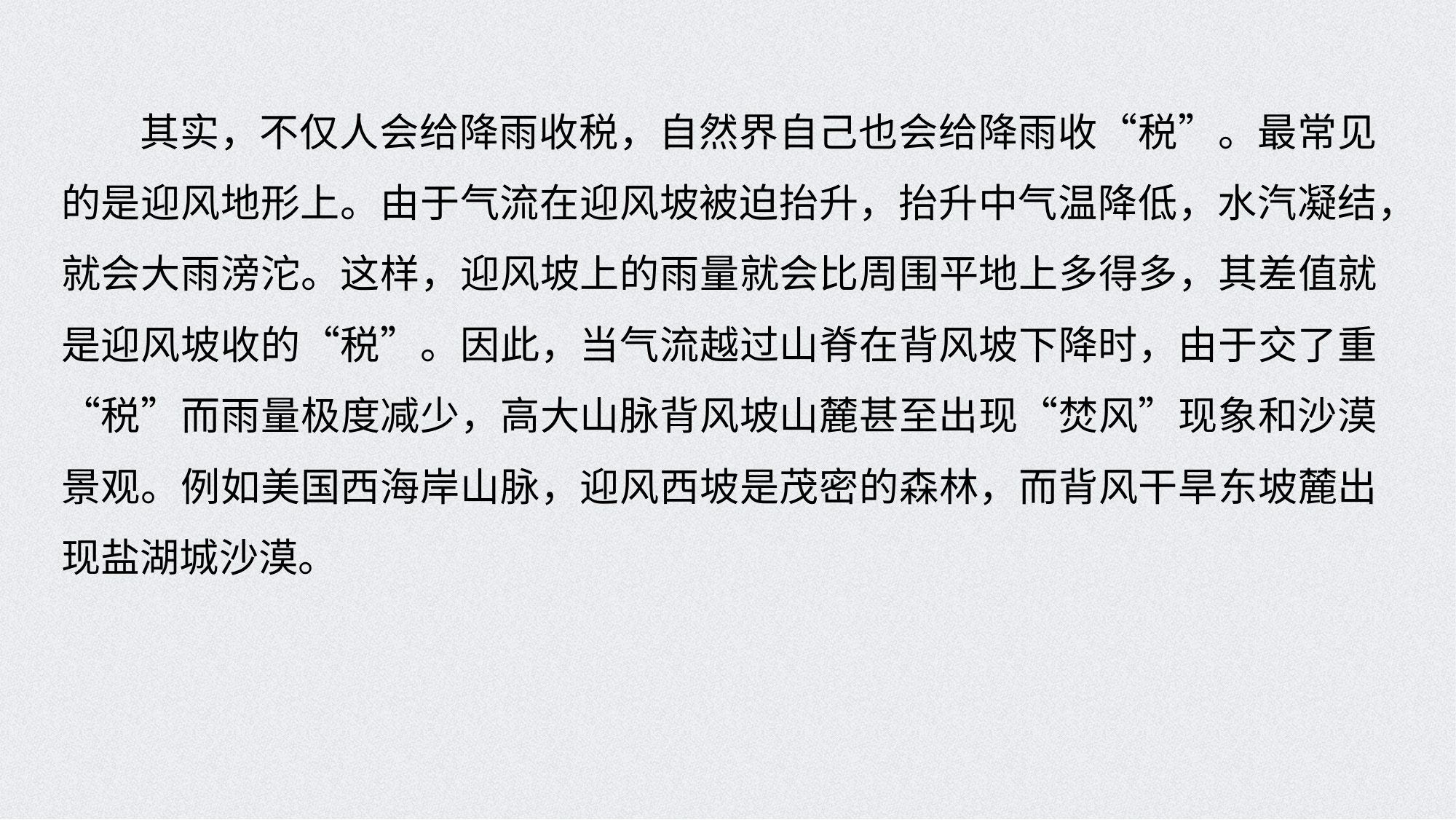

其实，不仅人会给降雨收税，自然界自己也会给降雨收“税”。最常见的是迎风地形上。由于气流在迎风坡被迫抬升，抬升中气温降低，水汽凝结，就会大雨滂沱。这样，迎风坡上的雨量就会比周围平地上多得多，其差值就是迎风坡收的“税”。因此，当气流越过山脊在背风坡下降时，由于交了重“税”而雨量极度减少，高大山脉背风坡山麓甚至出现“焚风”现象和沙漠景观。例如美国西海岸山脉，迎风西坡是茂密的森林，而背风干旱东坡麓出现盐湖城沙漠。